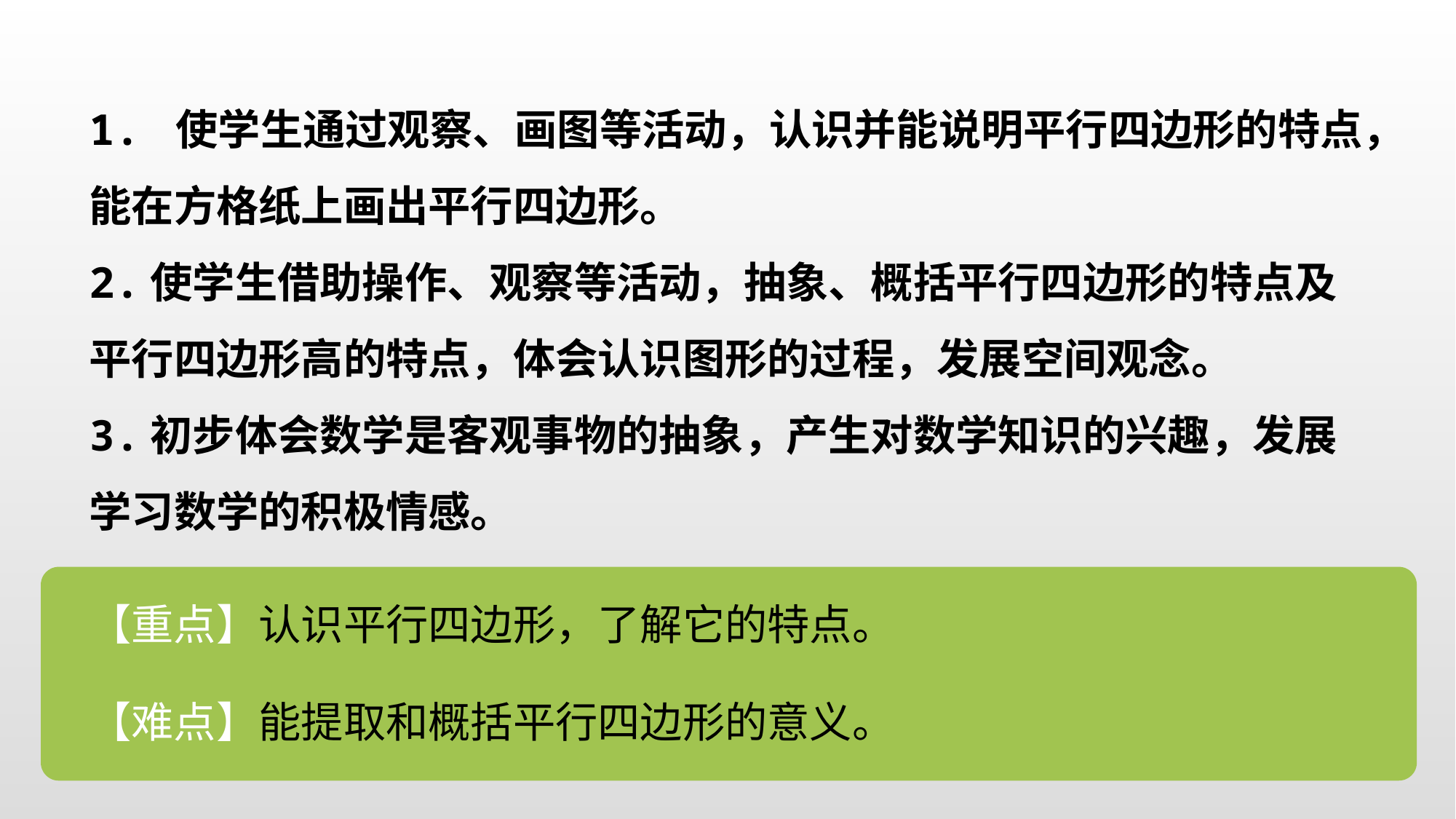

1. 使学生通过观察、画图等活动，认识并能说明平行四边形的特点，能在方格纸上画出平行四边形。
2.使学生借助操作、观察等活动，抽象、概括平行四边形的特点及平行四边形高的特点，体会认识图形的过程，发展空间观念。
3.初步体会数学是客观事物的抽象，产生对数学知识的兴趣，发展学习数学的积极情感。
【重点】认识平行四边形，了解它的特点。

【难点】能提取和概括平行四边形的意义。